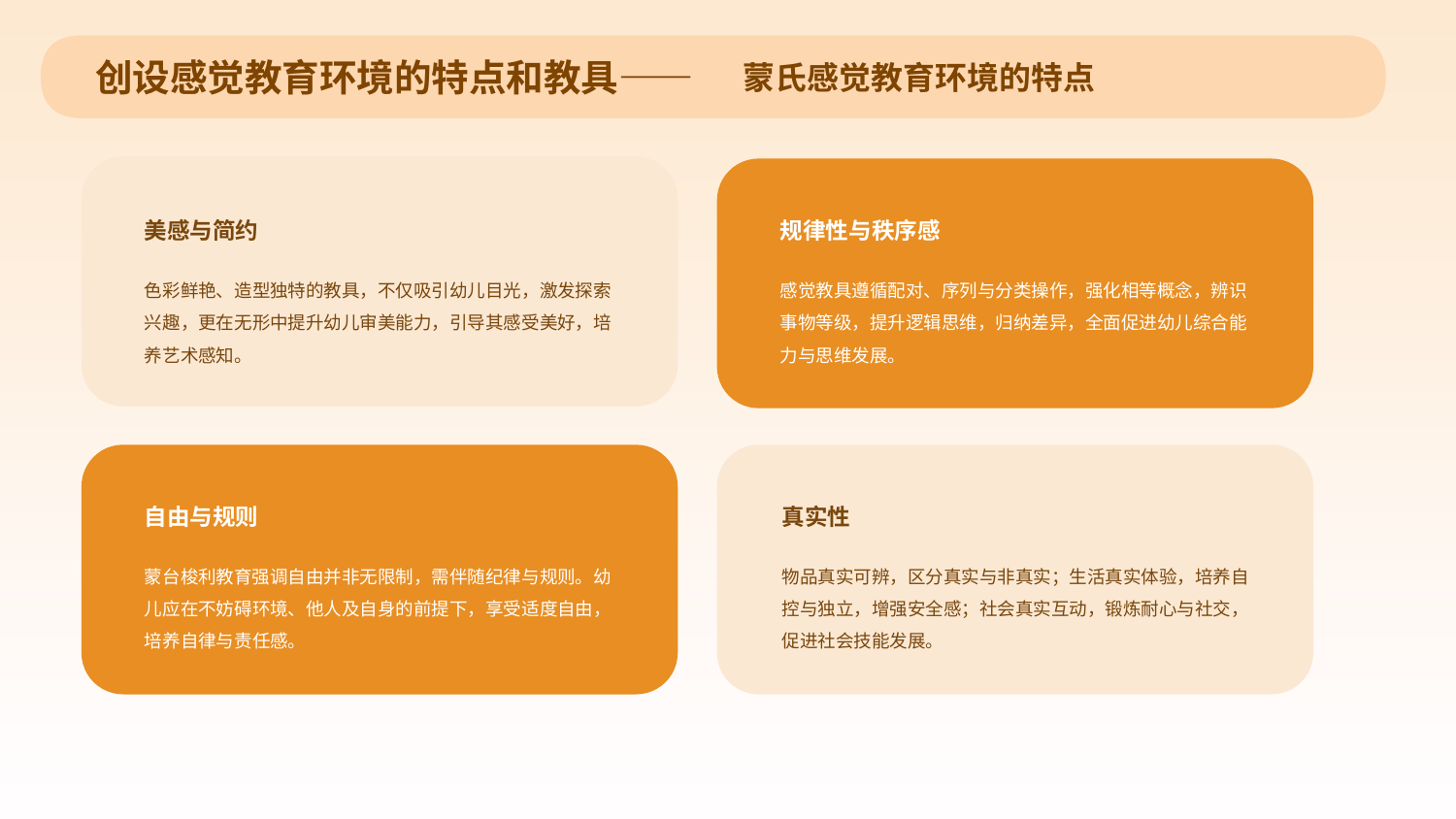

创设感觉教育环境的特点和教具——

蒙氏感觉教育环境的特点

美感与简约
规律性与秩序感
色彩鲜艳、造型独特的教具，不仅吸引幼儿目光，激发探索兴趣，更在无形中提升幼儿审美能力，引导其感受美好，培养艺术感知。
感觉教具遵循配对、序列与分类操作，强化相等概念，辨识事物等级，提升逻辑思维，归纳差异，全面促进幼儿综合能力与思维发展。

自由与规则
真实性
蒙台梭利教育强调自由并非无限制，需伴随纪律与规则。幼儿应在不妨碍环境、他人及自身的前提下，享受适度自由，培养自律与责任感。
物品真实可辨，区分真实与非真实；生活真实体验，培养自控与独立，增强安全感；社会真实互动，锻炼耐心与社交，促进社会技能发展。